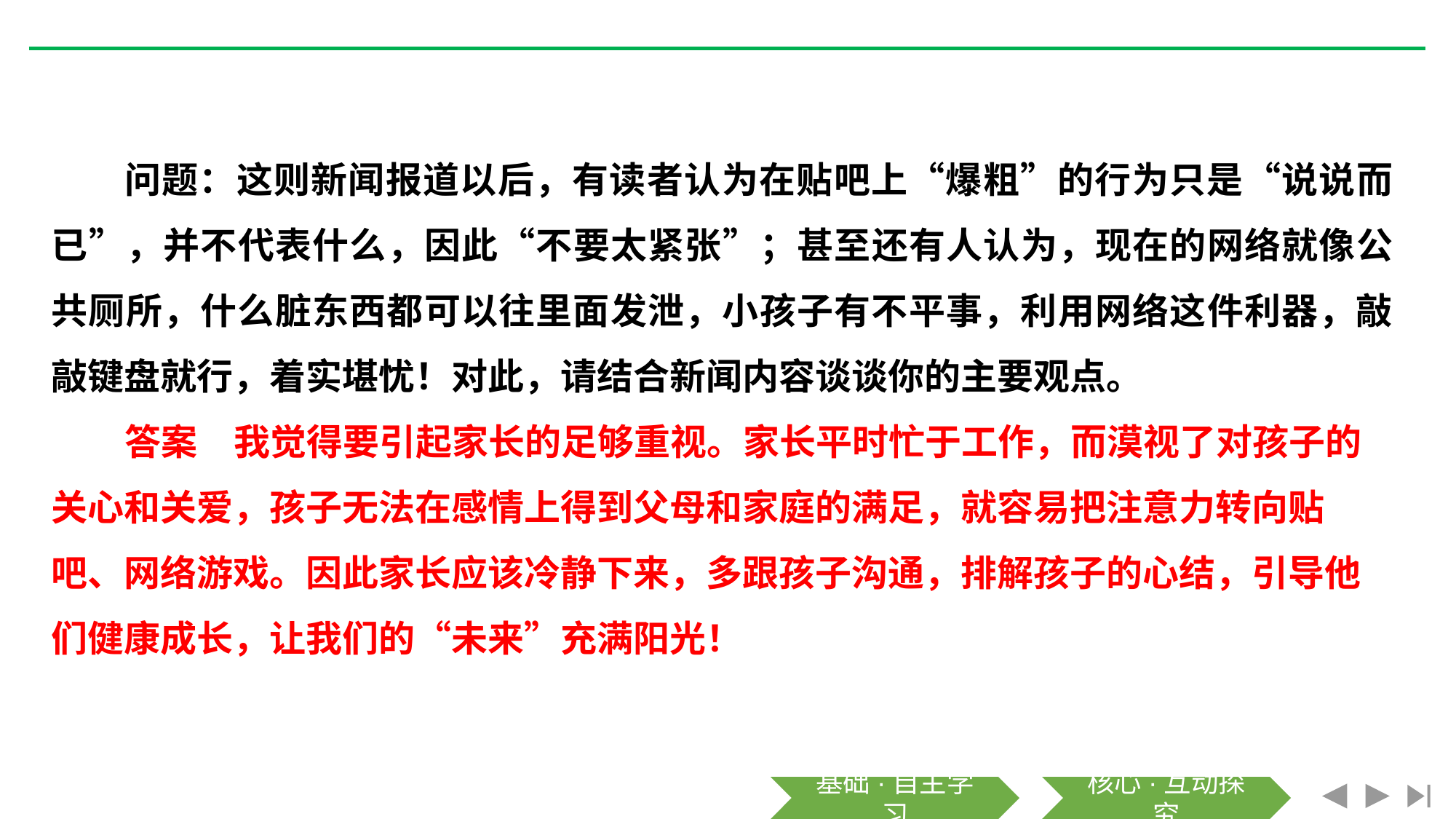

问题：这则新闻报道以后，有读者认为在贴吧上“爆粗”的行为只是“说说而已”，并不代表什么，因此“不要太紧张”；甚至还有人认为，现在的网络就像公共厕所，什么脏东西都可以往里面发泄，小孩子有不平事，利用网络这件利器，敲敲键盘就行，着实堪忧！对此，请结合新闻内容谈谈你的主要观点。
答案　我觉得要引起家长的足够重视。家长平时忙于工作，而漠视了对孩子的关心和关爱，孩子无法在感情上得到父母和家庭的满足，就容易把注意力转向贴吧、网络游戏。因此家长应该冷静下来，多跟孩子沟通，排解孩子的心结，引导他们健康成长，让我们的“未来”充满阳光！